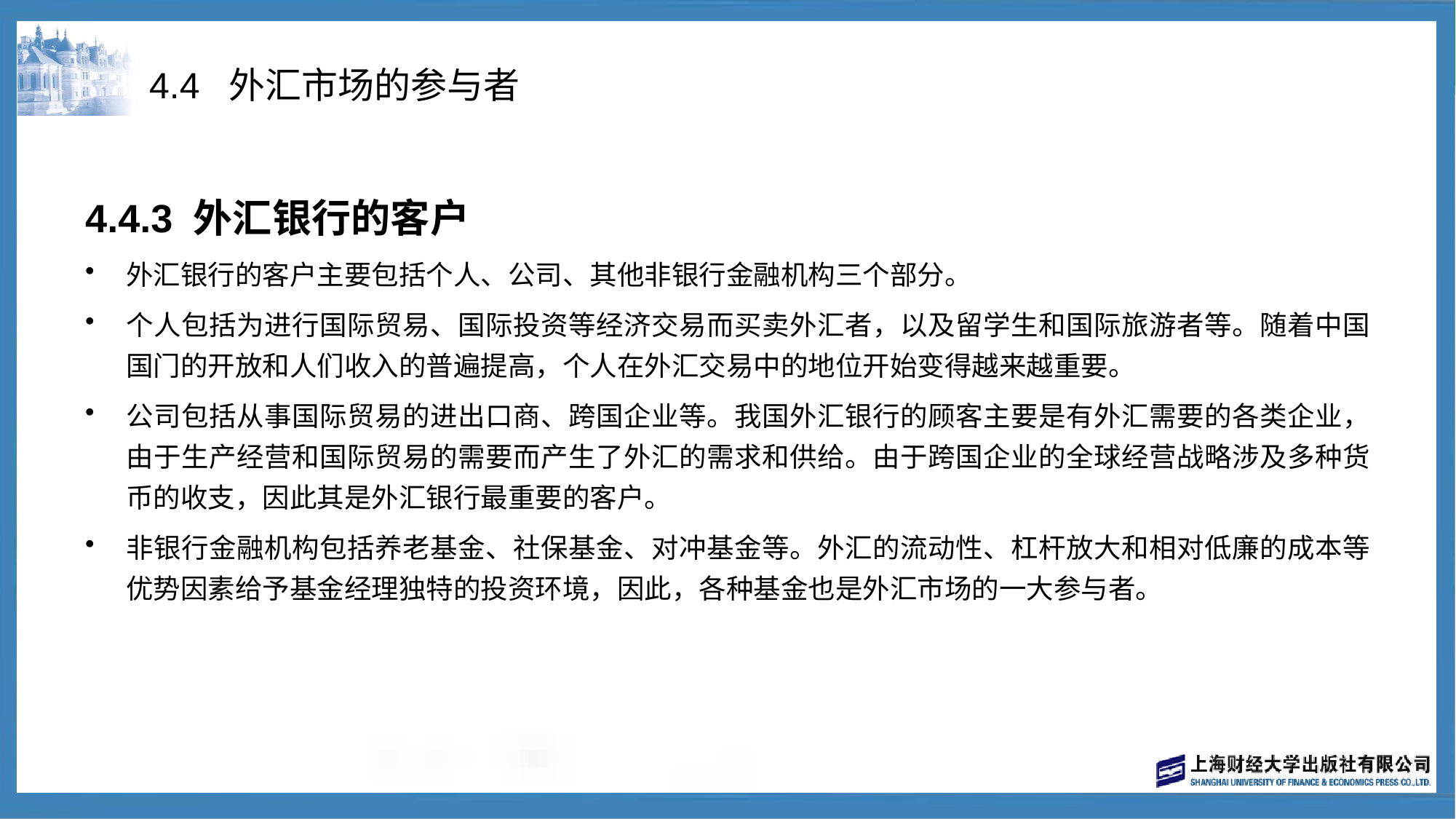

# 4.4  外汇市场的参与者
4.4.3 外汇银行的客户
外汇银行的客户主要包括个人、公司、其他非银行金融机构三个部分。
个人包括为进行国际贸易、国际投资等经济交易而买卖外汇者，以及留学生和国际旅游者等。随着中国国门的开放和人们收入的普遍提高，个人在外汇交易中的地位开始变得越来越重要。
公司包括从事国际贸易的进出口商、跨国企业等。我国外汇银行的顾客主要是有外汇需要的各类企业，由于生产经营和国际贸易的需要而产生了外汇的需求和供给。由于跨国企业的全球经营战略涉及多种货币的收支，因此其是外汇银行最重要的客户。
非银行金融机构包括养老基金、社保基金、对冲基金等。外汇的流动性、杠杆放大和相对低廉的成本等优势因素给予基金经理独特的投资环境，因此，各种基金也是外汇市场的一大参与者。